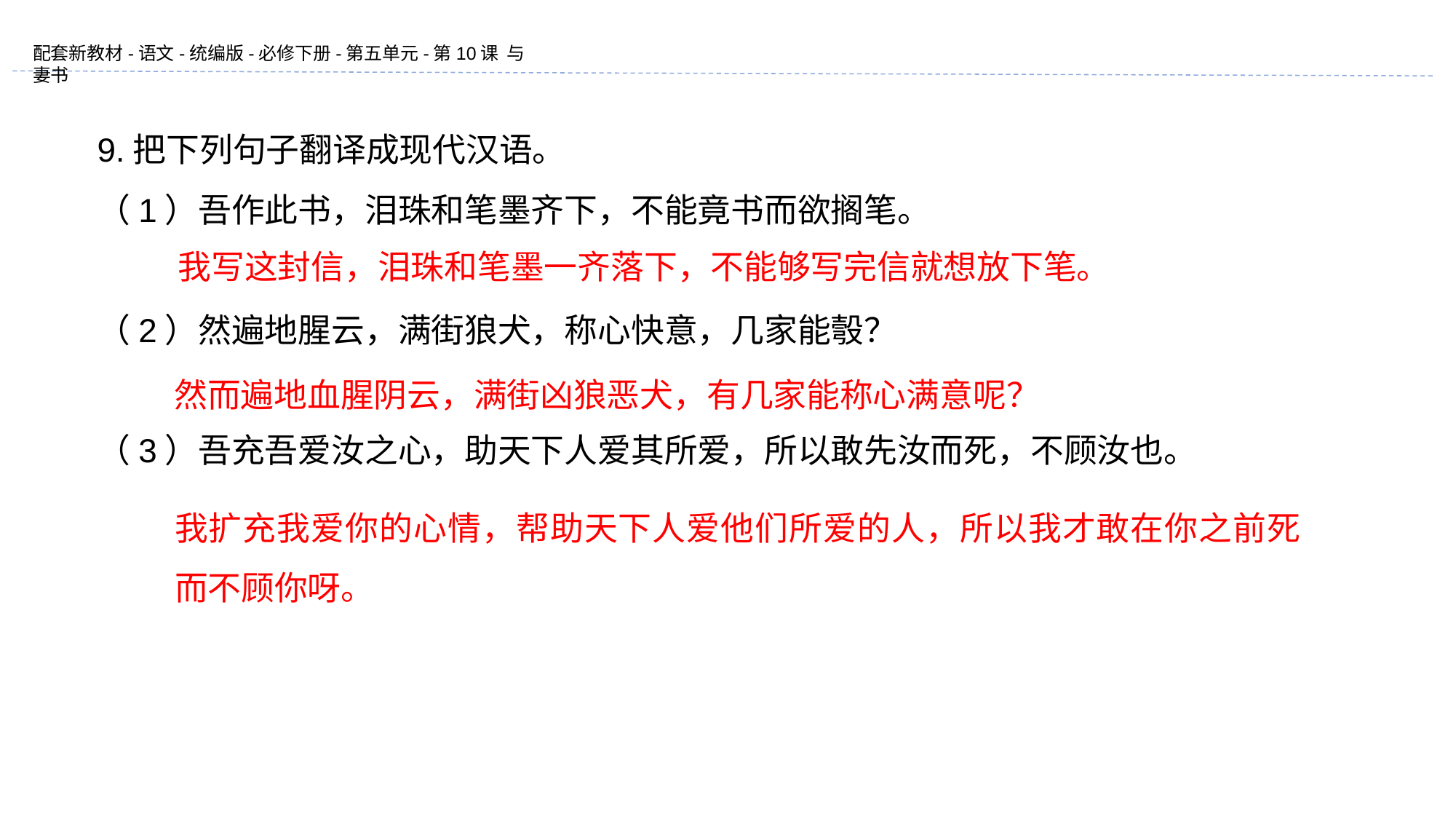

9.把下列句子翻译成现代汉语。
（1）吾作此书，泪珠和笔墨齐下，不能竟书而欲搁笔。

（2）然遍地腥云，满街狼犬，称心快意，几家能彀？

（3）吾充吾爱汝之心，助天下人爱其所爱，所以敢先汝而死，不顾汝也。

我写这封信，泪珠和笔墨一齐落下，不能够写完信就想放下笔。
然而遍地血腥阴云，满街凶狼恶犬，有几家能称心满意呢？
我扩充我爱你的心情，帮助天下人爱他们所爱的人，所以我才敢在你之前死而不顾你呀。